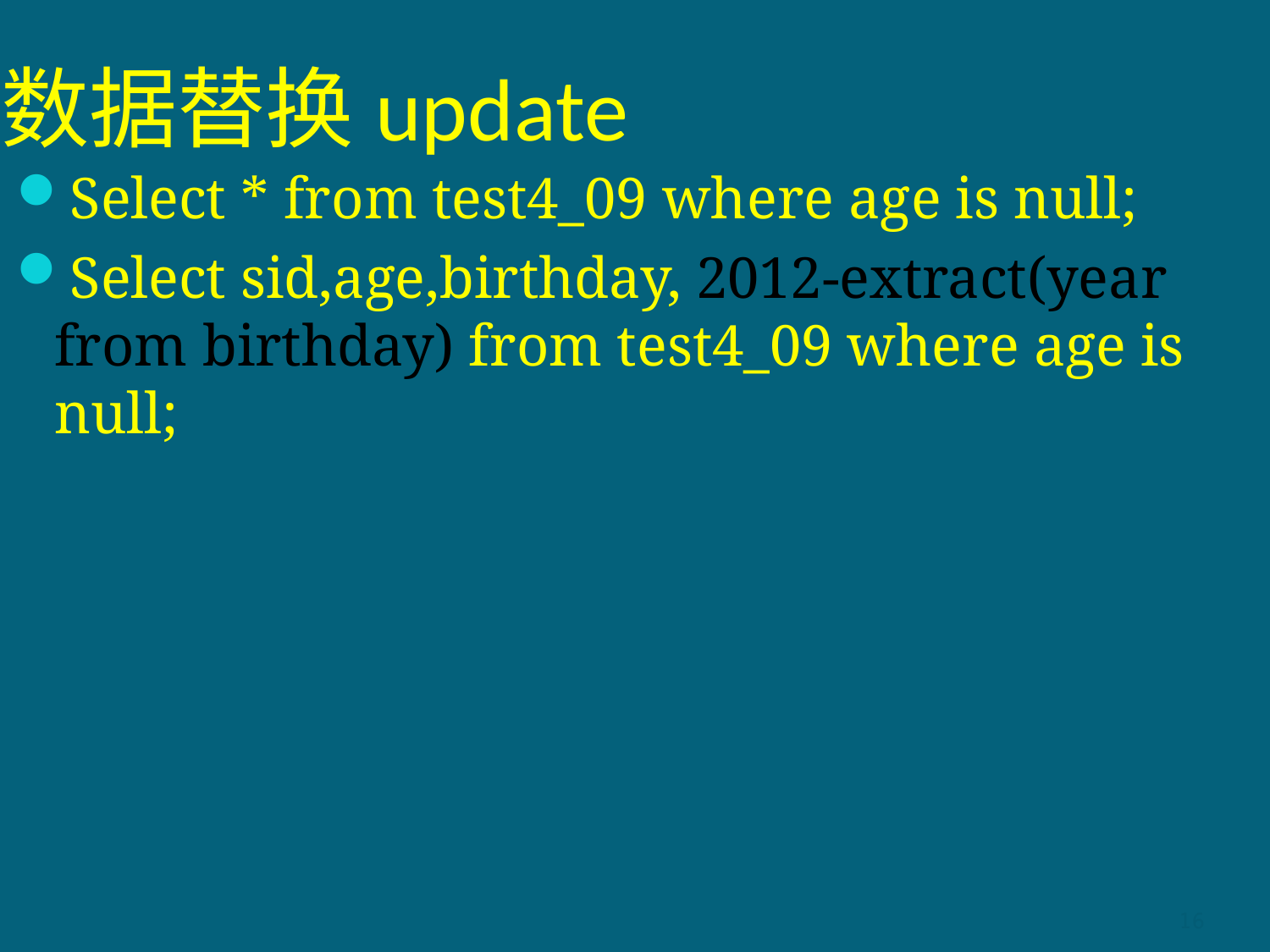

# 数据替换update
Select * from test4_09 where age is null;
Select sid,age,birthday, 2012-extract(year from birthday) from test4_09 where age is null;

16